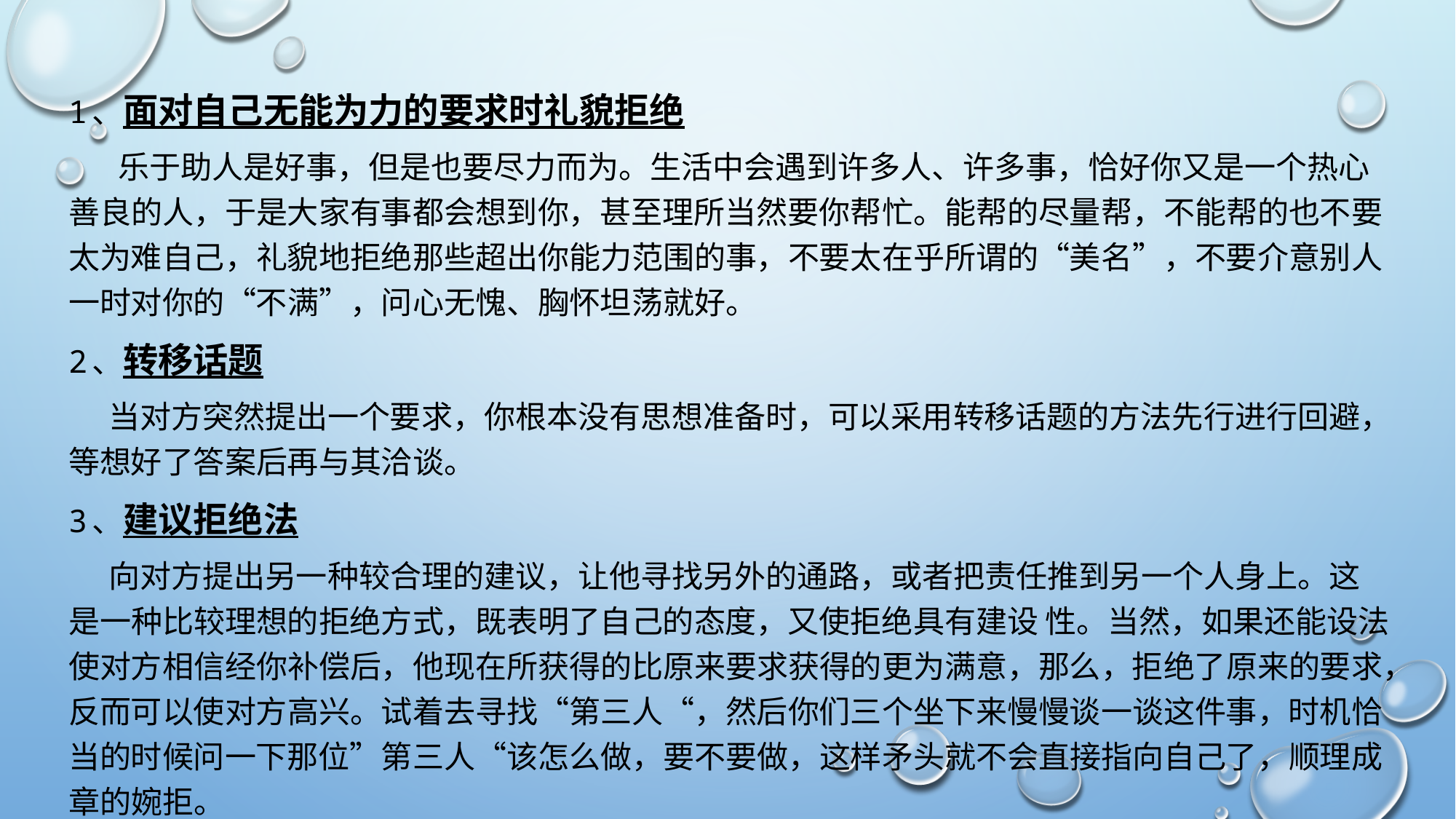

1、面对自己无能为力的要求时礼貌拒绝
  　乐于助人是好事，但是也要尽力而为。生活中会遇到许多人、许多事，恰好你又是一个热心善良的人，于是大家有事都会想到你，甚至理所当然要你帮忙。能帮的尽量帮，不能帮的也不要太为难自己，礼貌地拒绝那些超出你能力范围的事，不要太在乎所谓的“美名”，不要介意别人一时对你的“不满”，问心无愧、胸怀坦荡就好。
2、转移话题
     当对方突然提出一个要求，你根本没有思想准备时，可以采用转移话题的方法先行进行回避，等想好了答案后再与其洽谈。
3、建议拒绝法
     向对方提出另一种较合理的建议，让他寻找另外的通路，或者把责任推到另一个人身上。这是一种比较理想的拒绝方式，既表明了自己的态度，又使拒绝具有建设 性。当然，如果还能设法使对方相信经你补偿后，他现在所获得的比原来要求获得的更为满意，那么，拒绝了原来的要求，反而可以使对方高兴。试着去寻找“第三人“，然后你们三个坐下来慢慢谈一谈这件事，时机恰当的时候问一下那位”第三人“该怎么做，要不要做，这样矛头就不会直接指向自己了，顺理成章的婉拒。